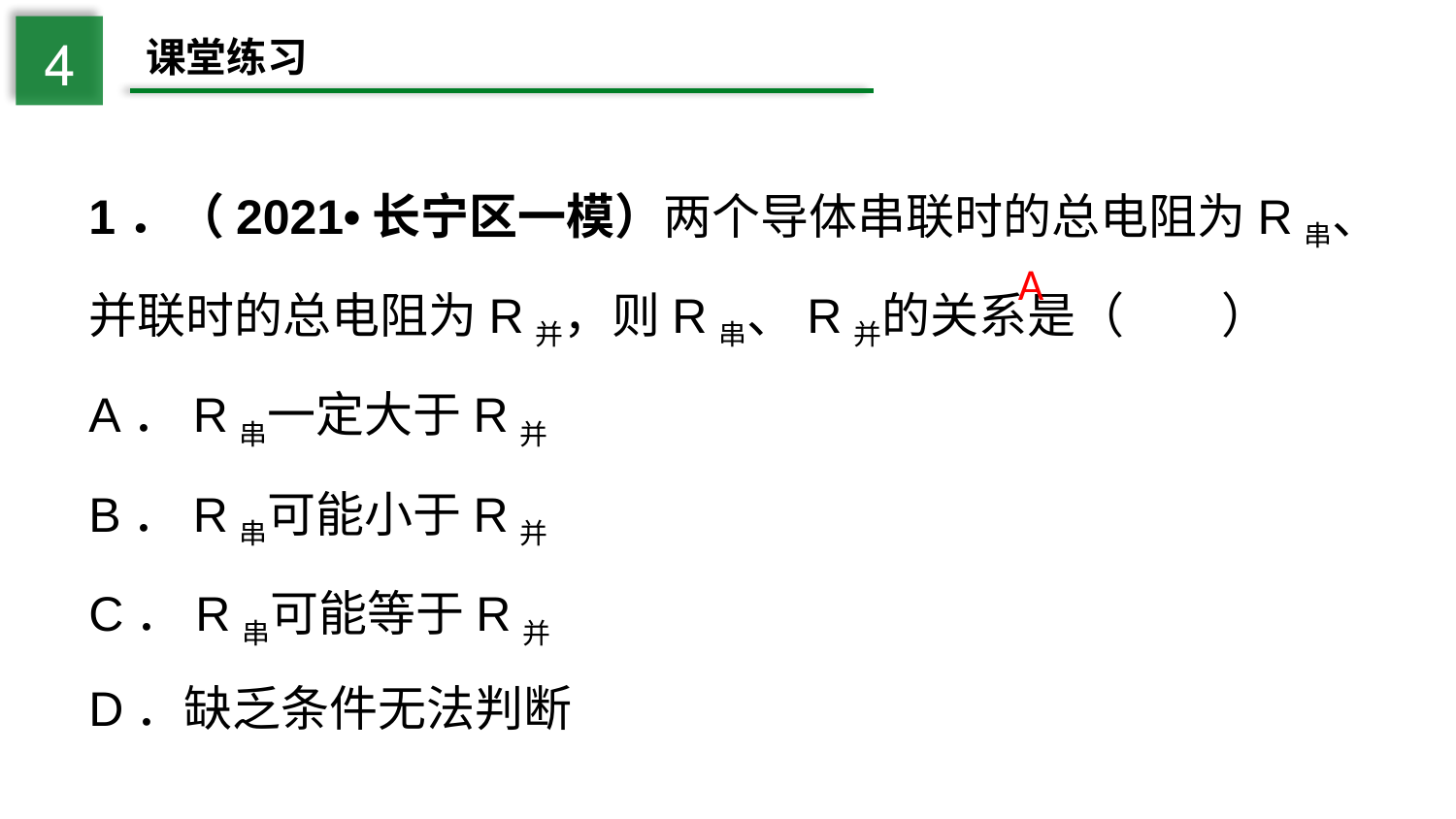

4
课堂练习
1．（2021•长宁区一模）两个导体串联时的总电阻为R串、并联时的总电阻为R并，则R串、R并的关系是（　　）
A．R串一定大于R并
B．R串可能小于R并
C．R串可能等于R并
D．缺乏条件无法判断
A